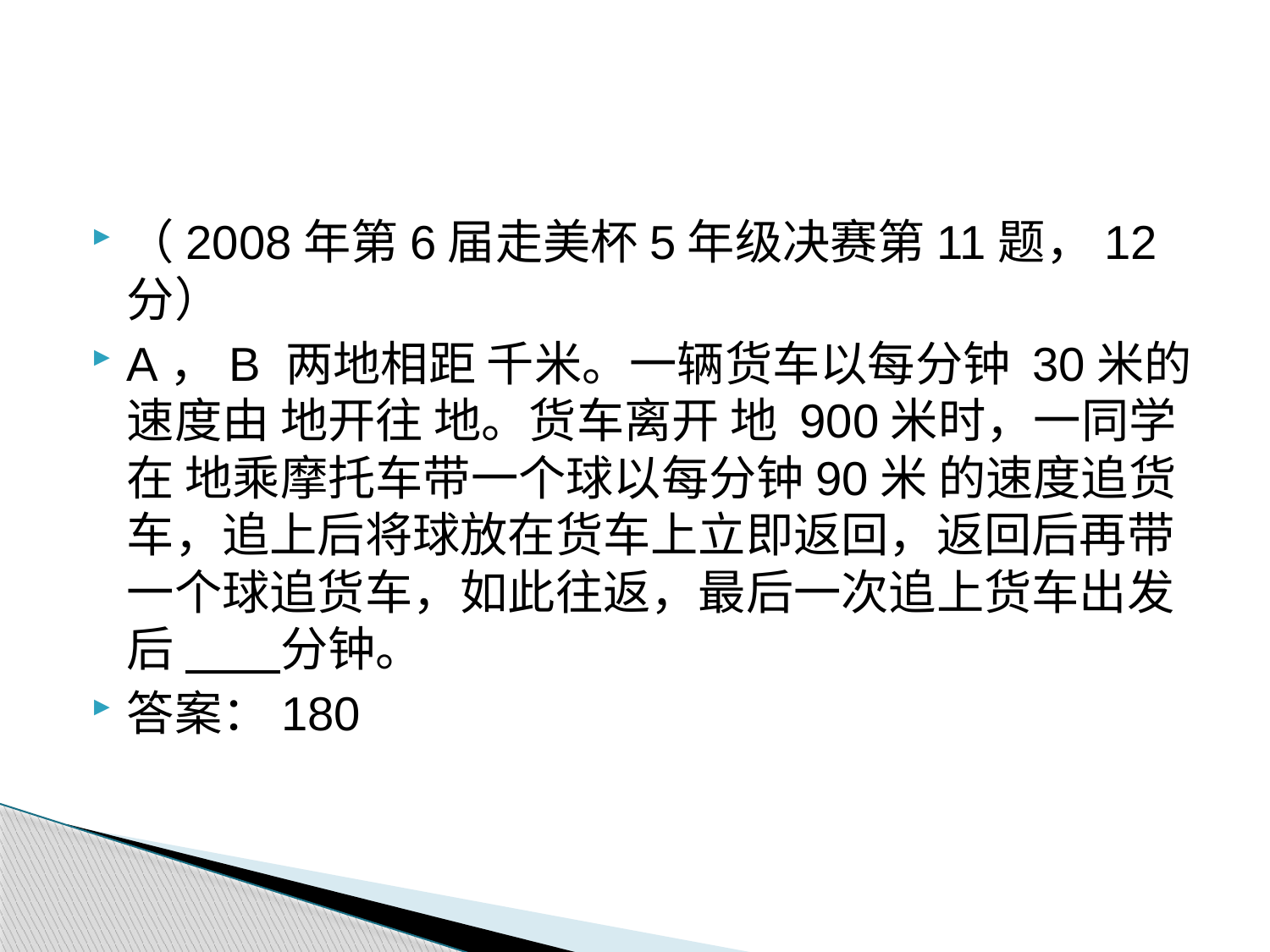

（2008年第6届走美杯5年级决赛第11题，12分）
A，B 两地相距 千米。一辆货车以每分钟 30米的速度由 地开往 地。货车离开 地 900米时，一同学在 地乘摩托车带一个球以每分钟90米 的速度追货车，追上后将球放在货车上立即返回，返回后再带一个球追货车，如此往返，最后一次追上货车出发后          分钟。
答案：180